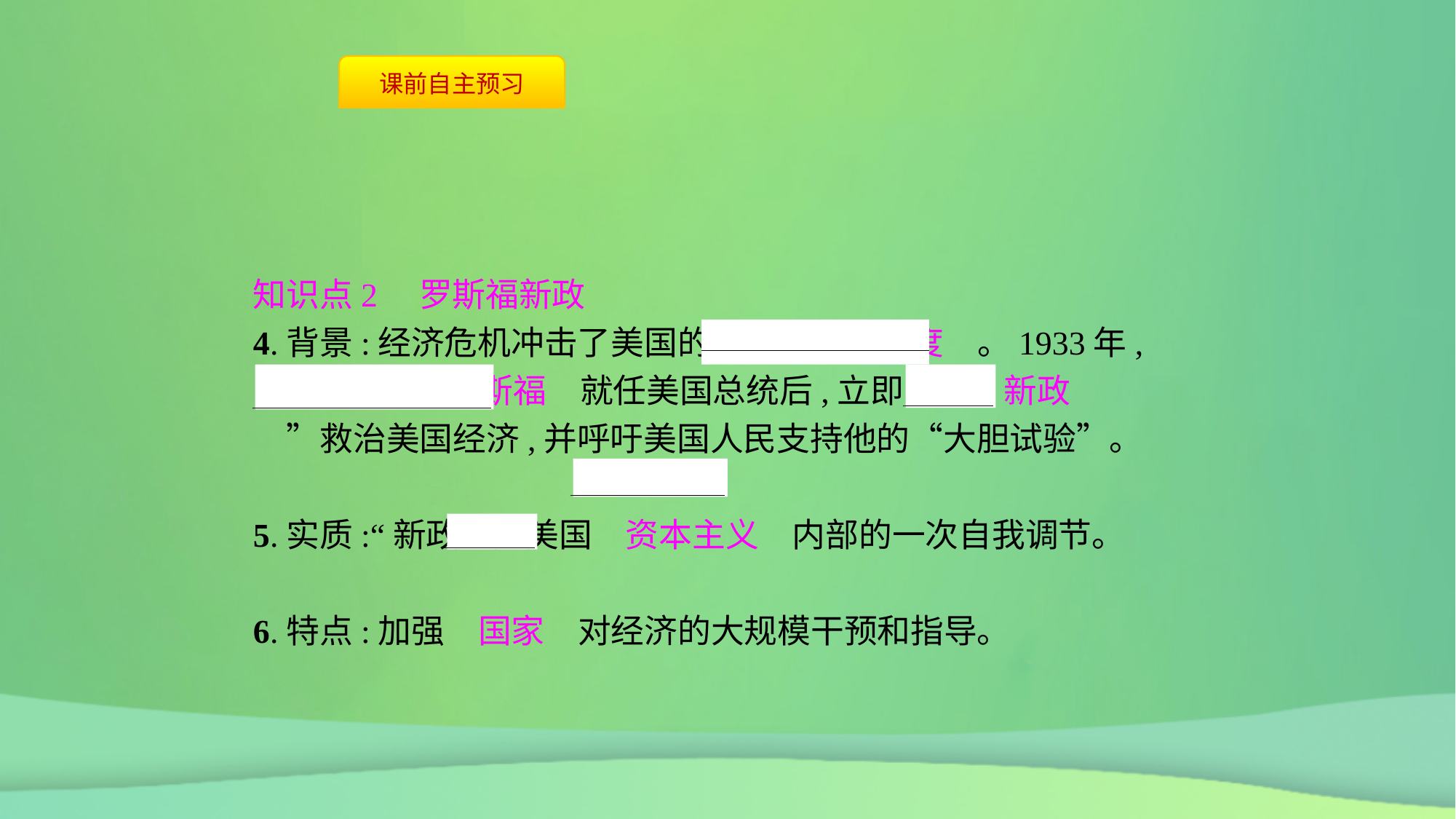

知识点2　罗斯福新政
4.背景:经济危机冲击了美国的　资本主义制度　。1933年,　富兰克林·罗斯福　就任美国总统后,立即以“　新政　”救治美国经济,并呼吁美国人民支持他的“大胆试验”。
5.实质:“新政”是美国　资本主义　内部的一次自我调节。
6.特点:加强　国家　对经济的大规模干预和指导。